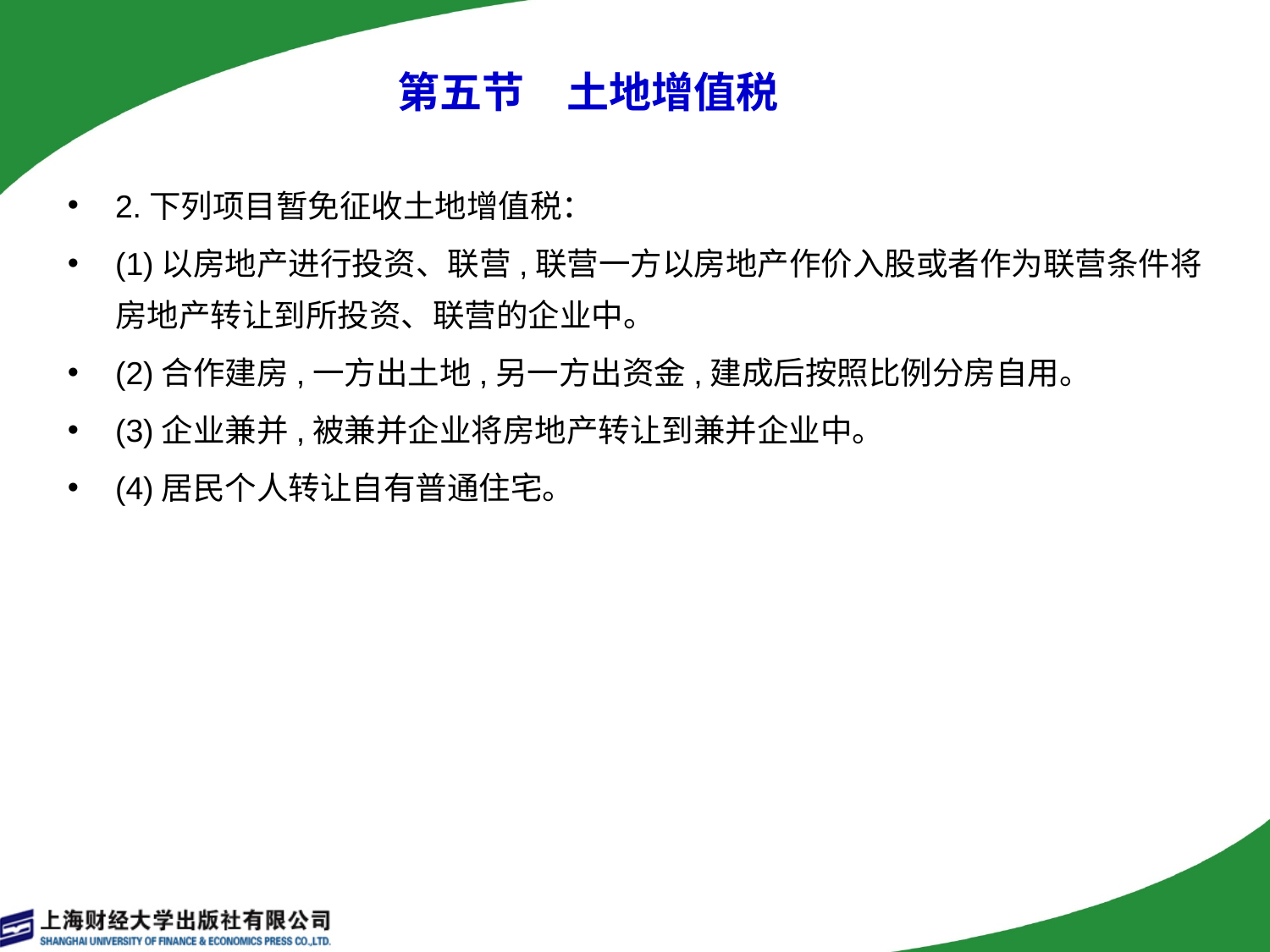

# 第五节　土地增值税
2.下列项目暂免征收土地增值税：
(1)以房地产进行投资、联营,联营一方以房地产作价入股或者作为联营条件将房地产转让到所投资、联营的企业中。
(2)合作建房,一方出土地,另一方出资金,建成后按照比例分房自用。
(3)企业兼并,被兼并企业将房地产转让到兼并企业中。
(4)居民个人转让自有普通住宅。